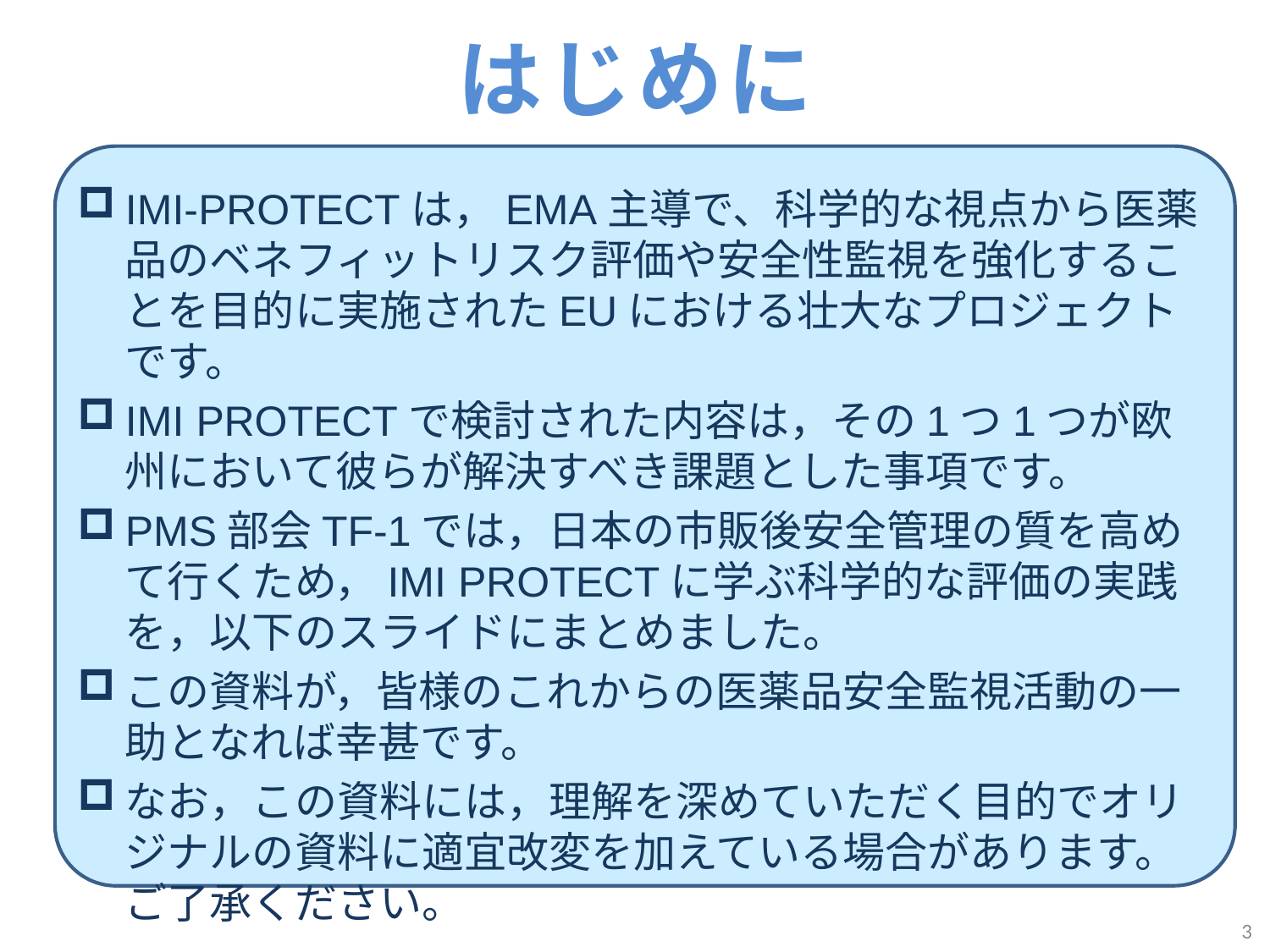

# はじめに

IMI-PROTECTは，EMA主導で、科学的な視点から医薬品のベネフィットリスク評価や安全性監視を強化することを目的に実施されたEUにおける壮大なプロジェクトです。
IMI PROTECTで検討された内容は，その1つ1つが欧州において彼らが解決すべき課題とした事項です。
PMS部会TF-1では，日本の市販後安全管理の質を高めて行くため，IMI PROTECTに学ぶ科学的な評価の実践を，以下のスライドにまとめました。
この資料が，皆様のこれからの医薬品安全監視活動の一助となれば幸甚です。
なお，この資料には，理解を深めていただく目的でオリジナルの資料に適宜改変を加えている場合があります。ご了承ください。

3